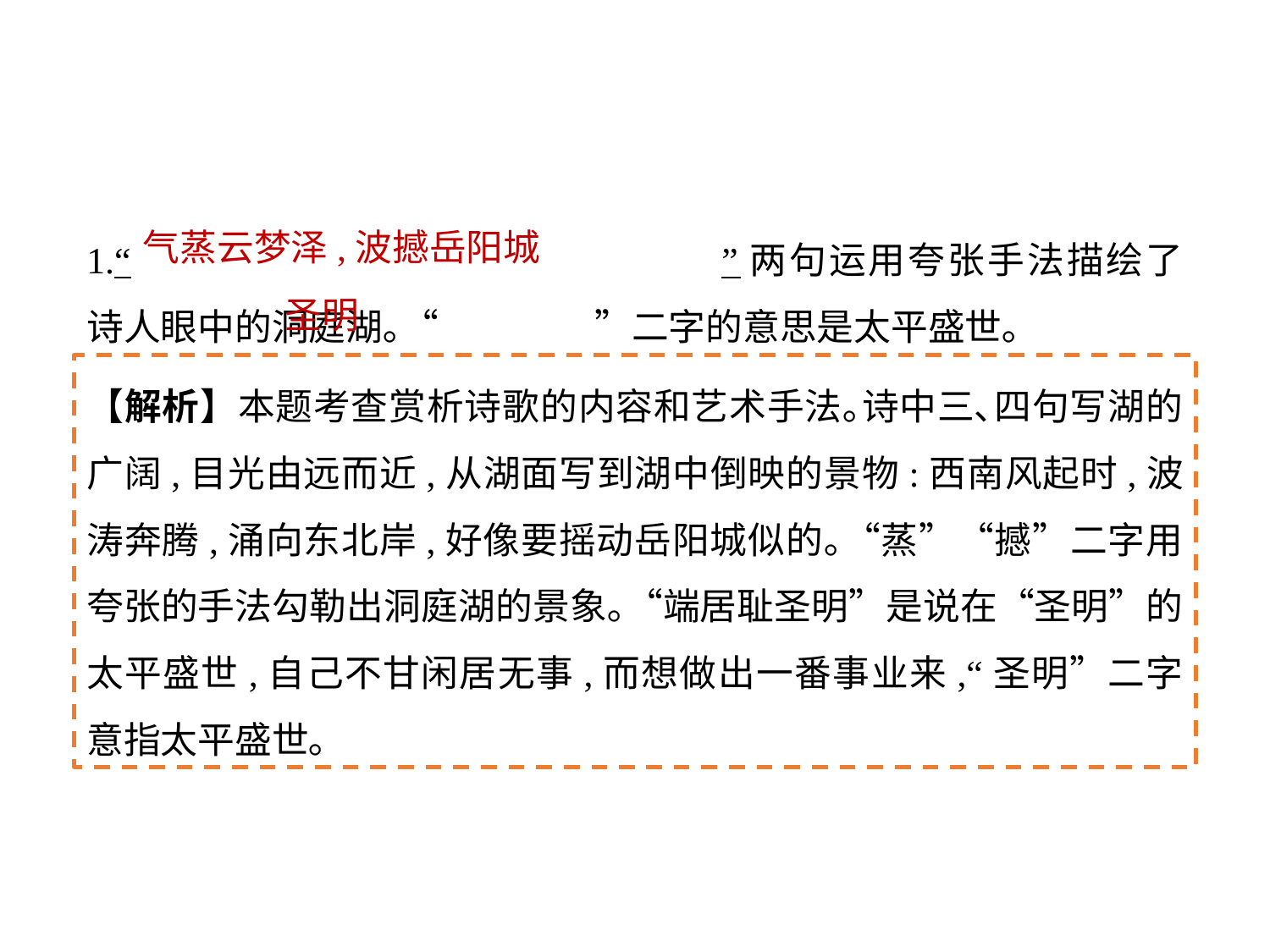

1.“					”两句运用夸张手法描绘了诗人眼中的洞庭湖｡“		”二字的意思是太平盛世｡
气蒸云梦泽,波撼岳阳城
圣明
【解析】本题考查赏析诗歌的内容和艺术手法｡诗中三､四句写湖的广阔,目光由远而近,从湖面写到湖中倒映的景物:西南风起时,波涛奔腾,涌向东北岸,好像要摇动岳阳城似的｡“蒸”“撼”二字用夸张的手法勾勒出洞庭湖的景象｡“端居耻圣明”是说在“圣明”的太平盛世,自己不甘闲居无事,而想做出一番事业来,“圣明”二字意指太平盛世｡